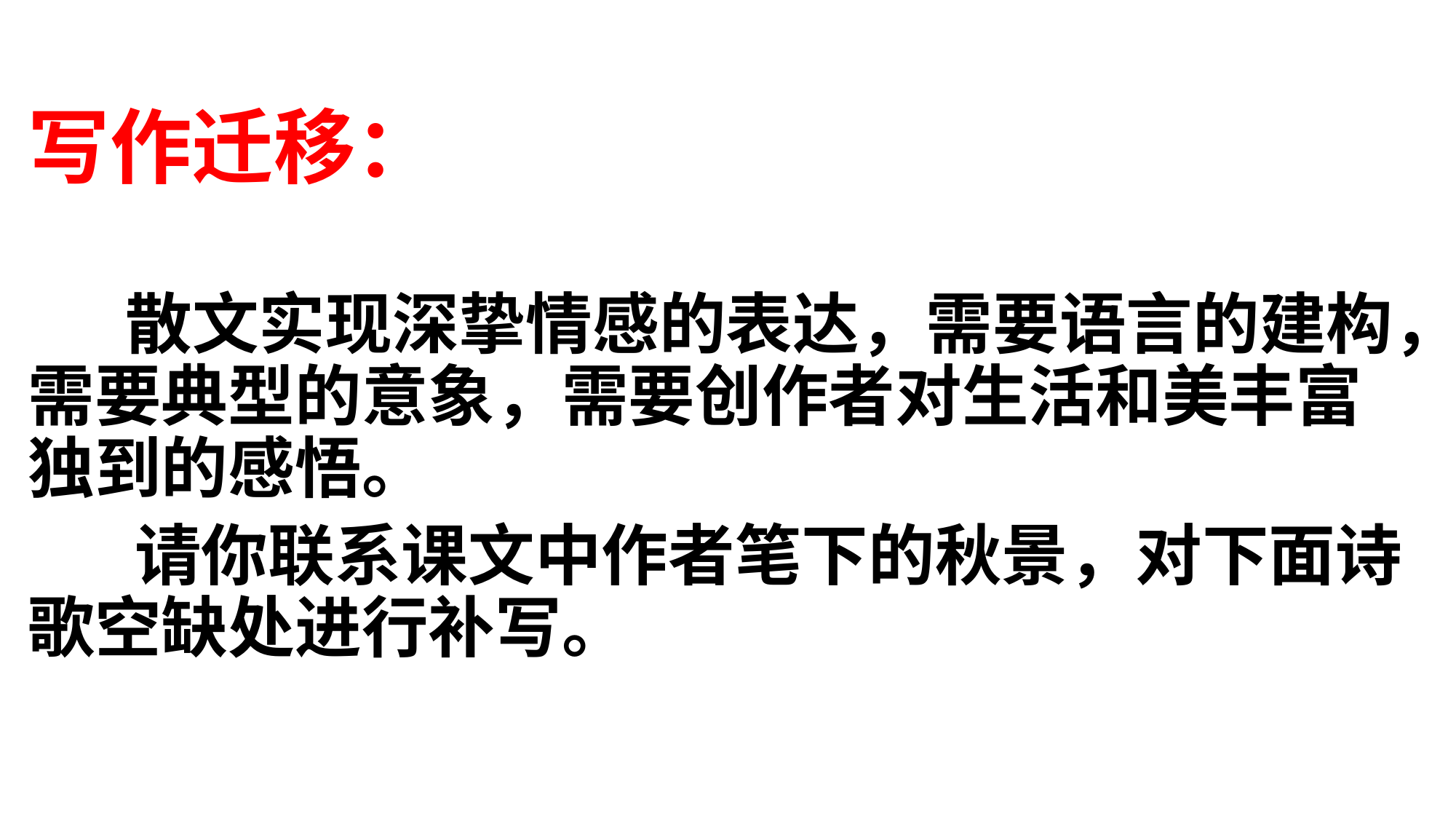

写作迁移：

      散文实现深挚情感的表达，需要语言的建构，需要典型的意象，需要创作者对生活和美丰富独到的感悟。
      请你联系课文中作者笔下的秋景，对下面诗歌空缺处进行补写。